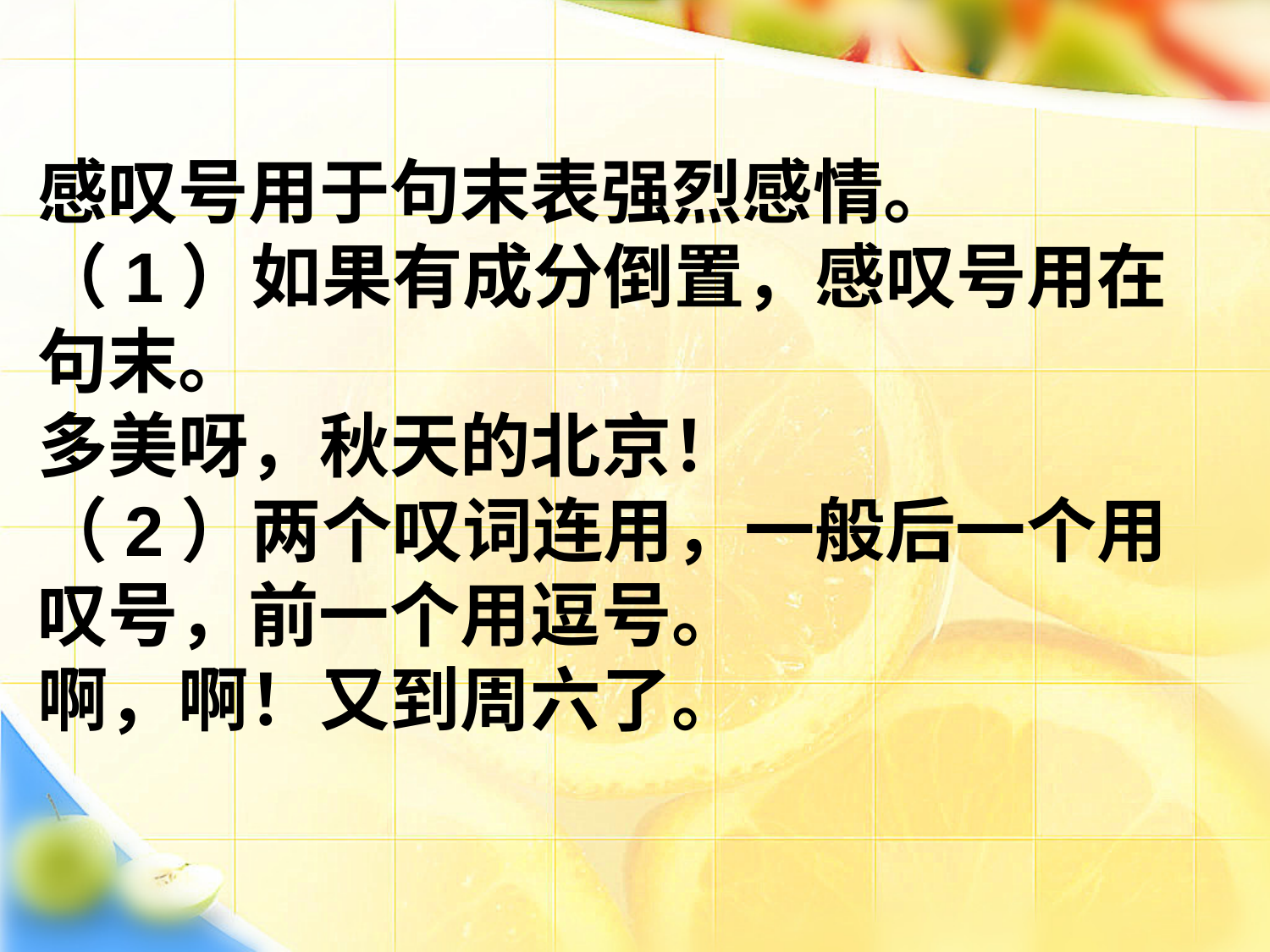

感叹号用于句末表强烈感情。
（1）如果有成分倒置，感叹号用在句末。
多美呀，秋天的北京！
（2）两个叹词连用，一般后一个用叹号，前一个用逗号。
啊，啊！又到周六了。